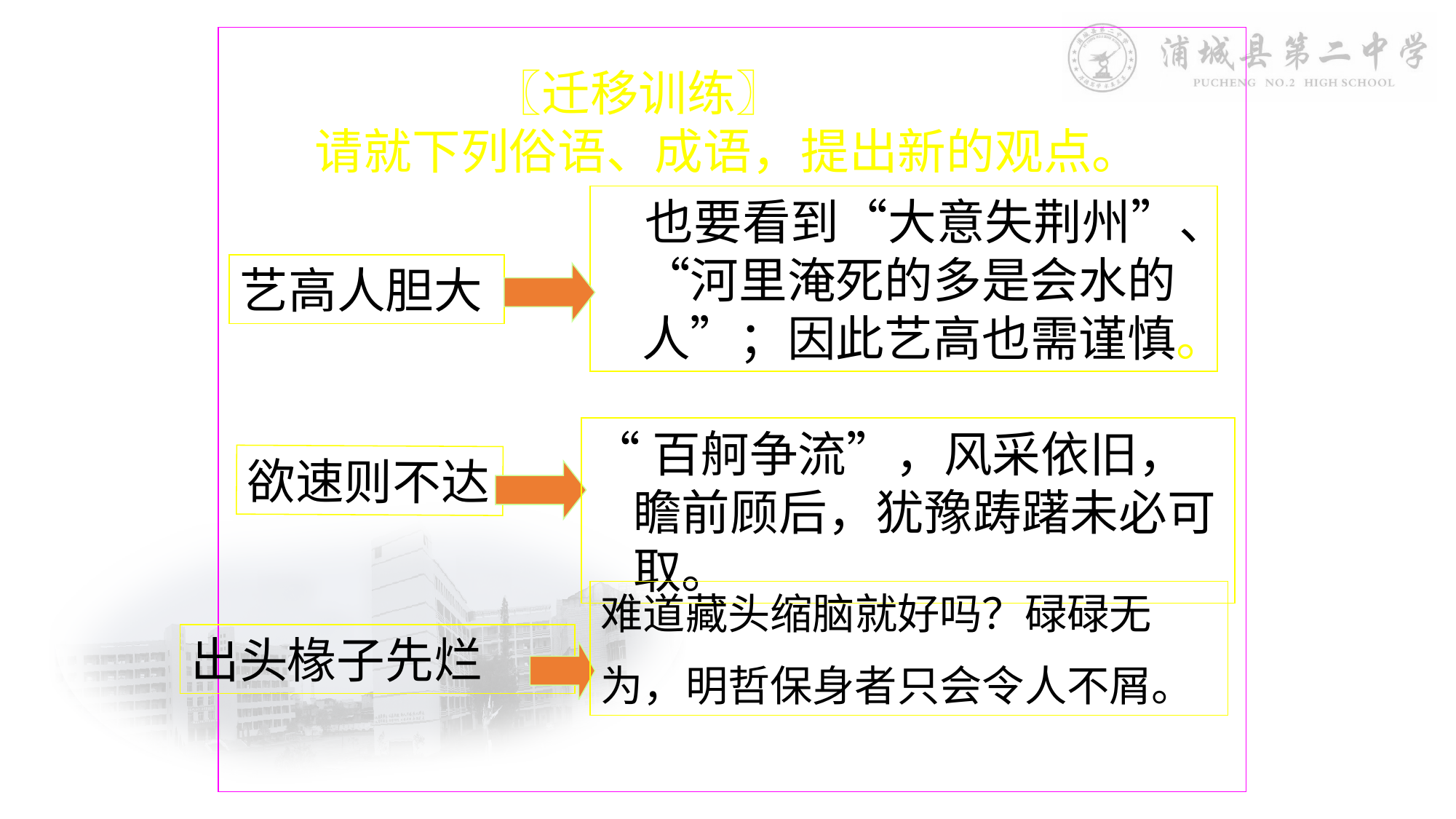

〖迁移训练〗
请就下列俗语、成语，提出新的观点。
   也要看到“大意失荆州”、“河里淹死的多是会水的人”；因此艺高也需谨慎。
艺高人胆大

“百舸争流”，风采依旧，瞻前顾后，犹豫踌躇未必可取。
欲速则不达

难道藏头缩脑就好吗？碌碌无
为，明哲保身者只会令人不屑。
出头椽子先烂